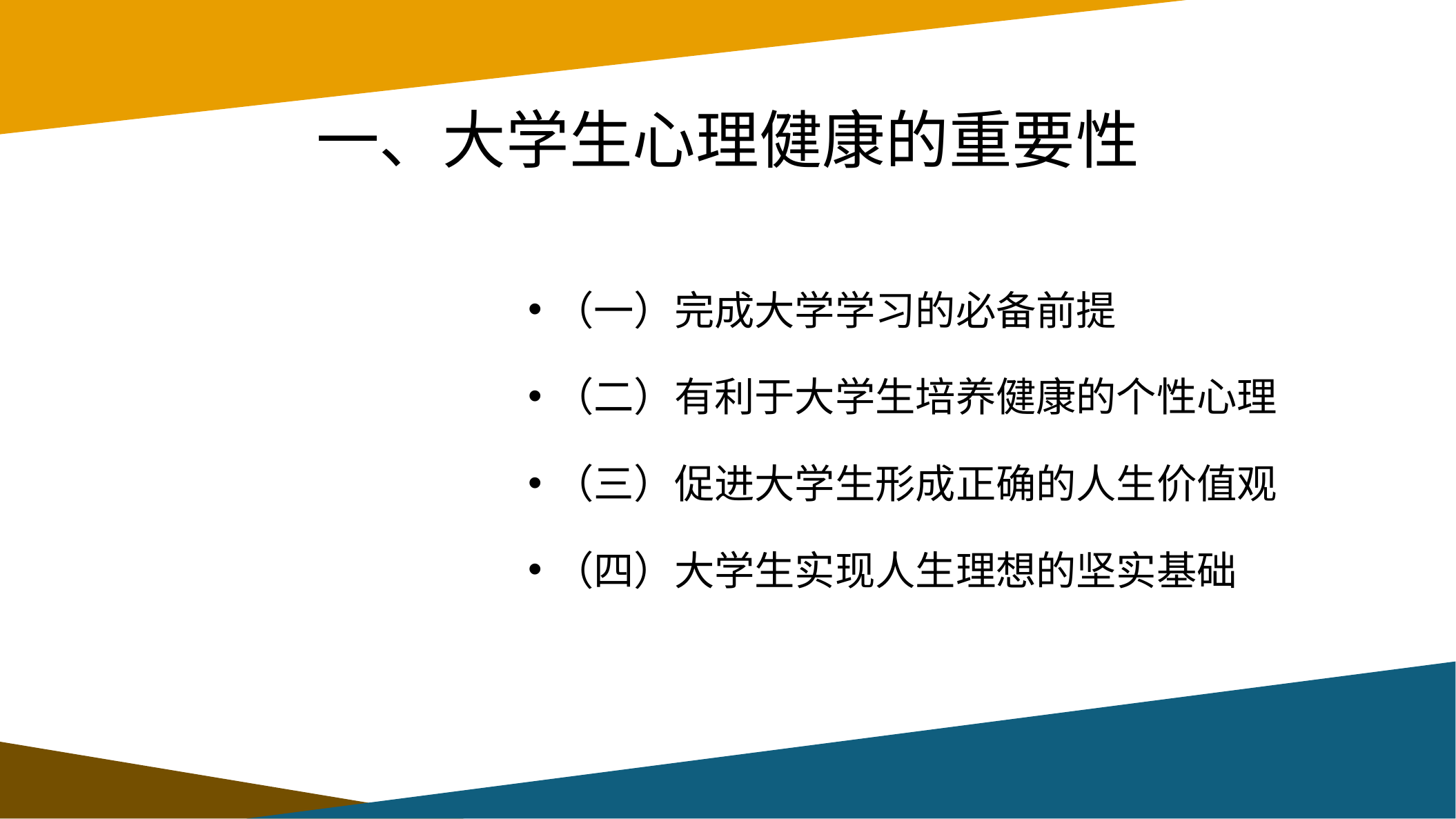

# 一、大学生心理健康的重要性
（一）完成大学学习的必备前提
（二）有利于大学生培养健康的个性心理
（三）促进大学生形成正确的人生价值观
（四）大学生实现人生理想的坚实基础